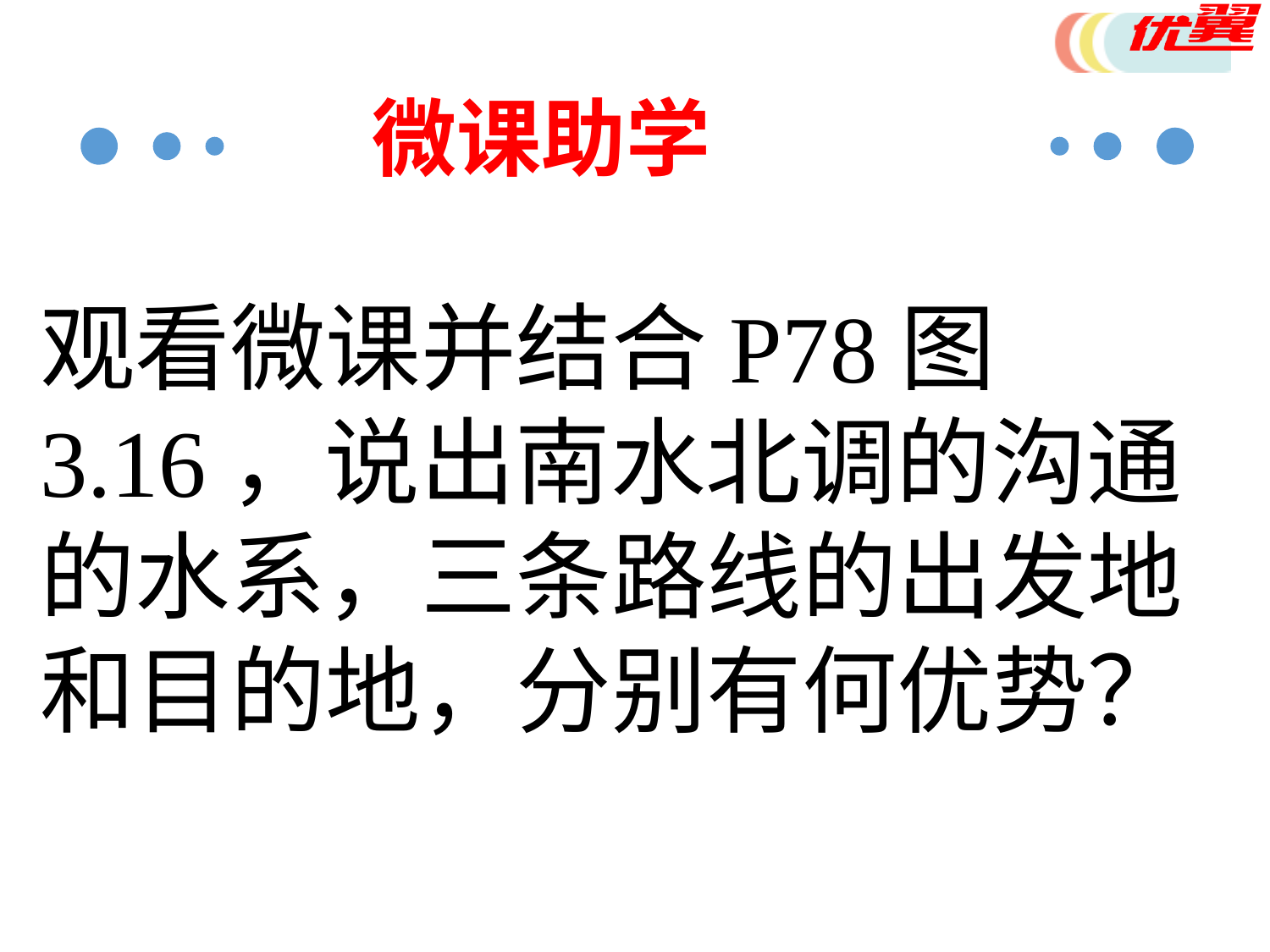

微课助学
观看微课并结合P78图3.16，说出南水北调的沟通的水系，三条路线的出发地和目的地，分别有何优势？